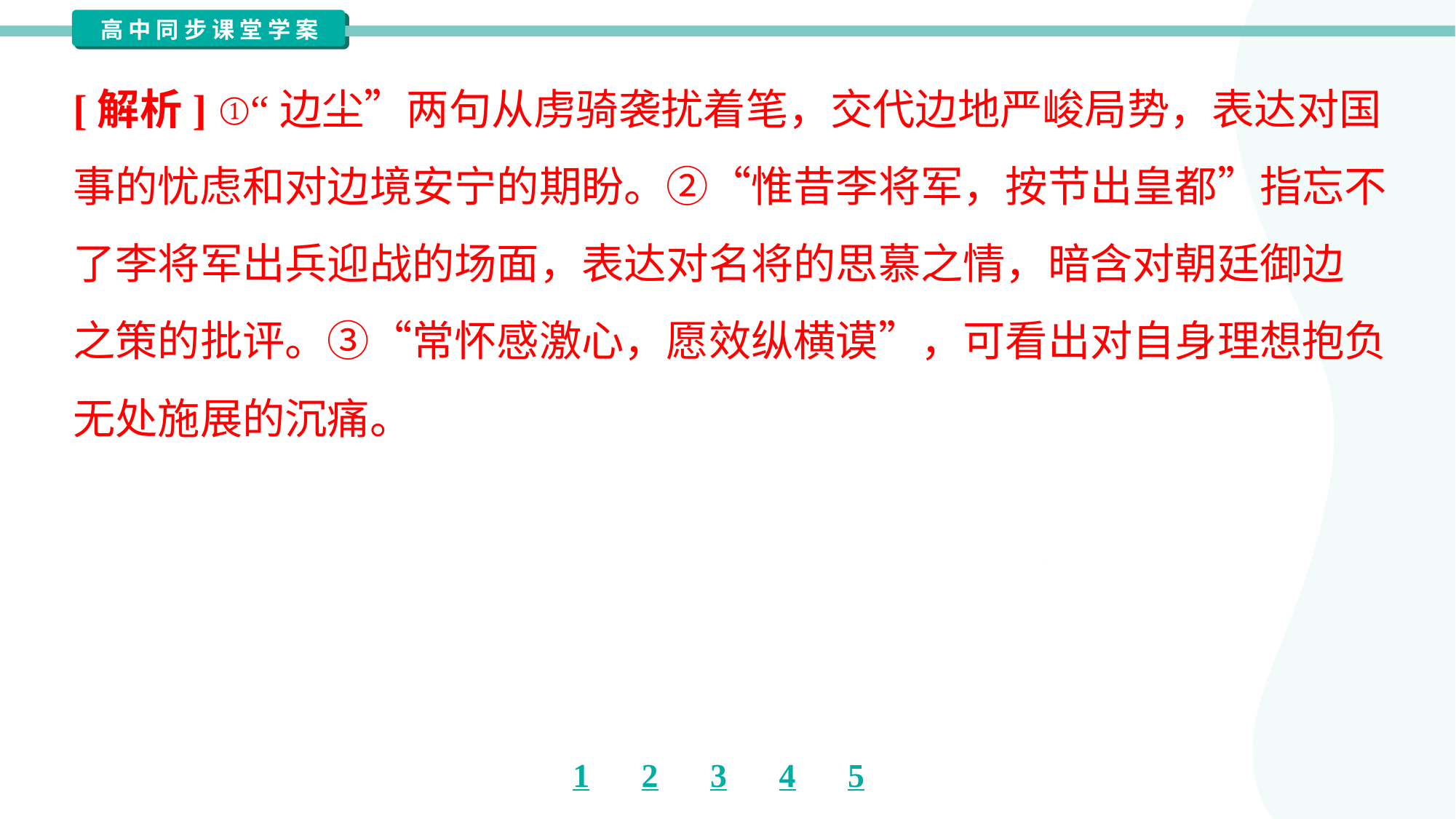

[解析] ①“边尘”两句从虏骑袭扰着笔，交代边地严峻局势，表达对国
事的忧虑和对边境安宁的期盼。②“惟昔李将军，按节出皇都”指忘不
了李将军出兵迎战的场面，表达对名将的思慕之情，暗含对朝廷御边
之策的批评。③“常怀感激心，愿效纵横谟”，可看出对自身理想抱负
无处施展的沉痛。